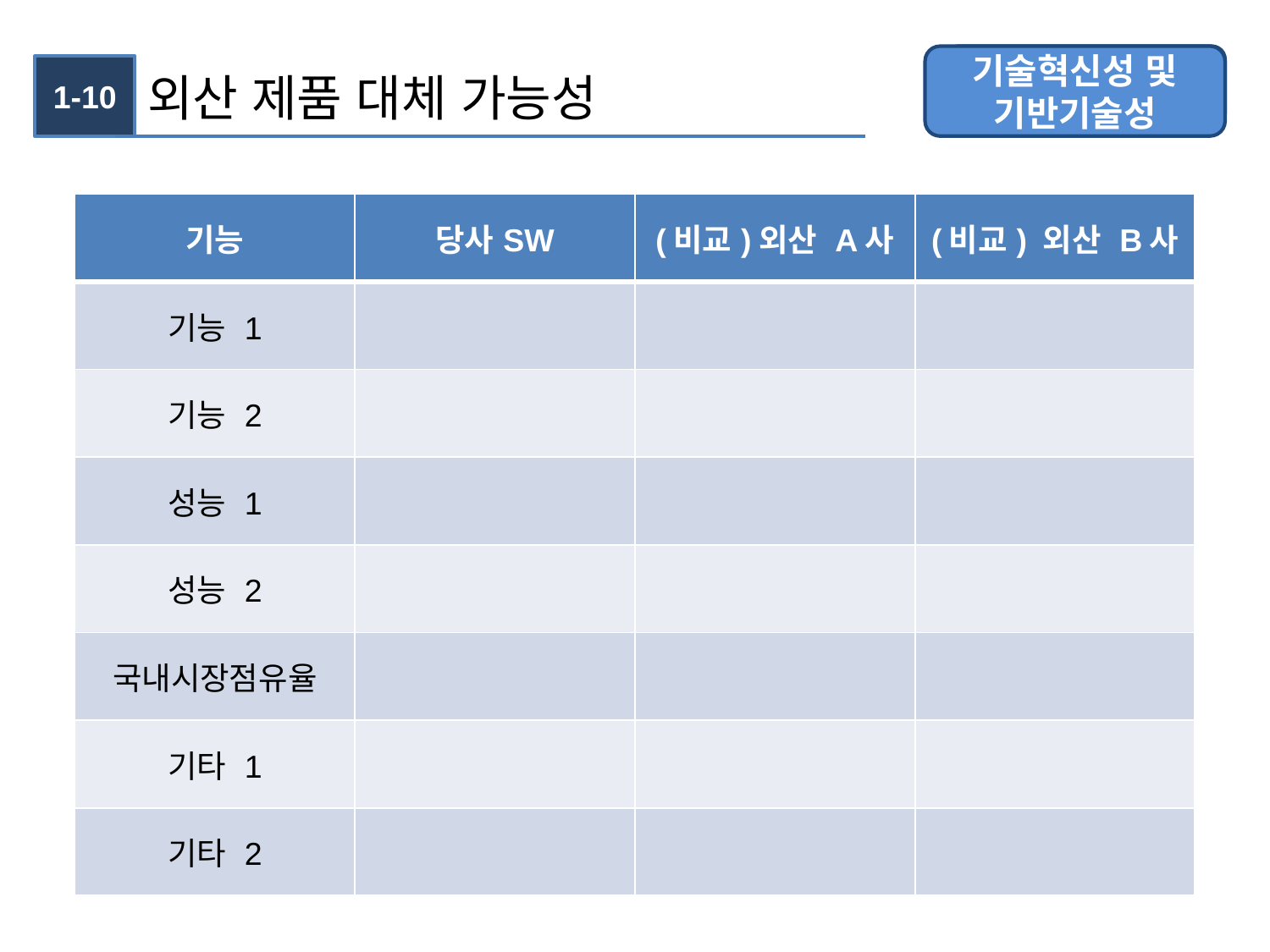

기술혁신성 및
기반기술성
경  쟁  력
1-10
외산 제품 대체 가능성
| 기능 | 당사SW | (비교)외산 A사 | (비교) 외산 B사 |
| --- | --- | --- | --- |
| 기능 1 |  |  |  |
| 기능 2 |  |  |  |
| 성능 1 |  |  |  |
| 성능 2 |  |  |  |
| 국내시장점유율 |  |  |  |
| 기타 1 |  |  |  |
| 기타 2 |  |  |  |